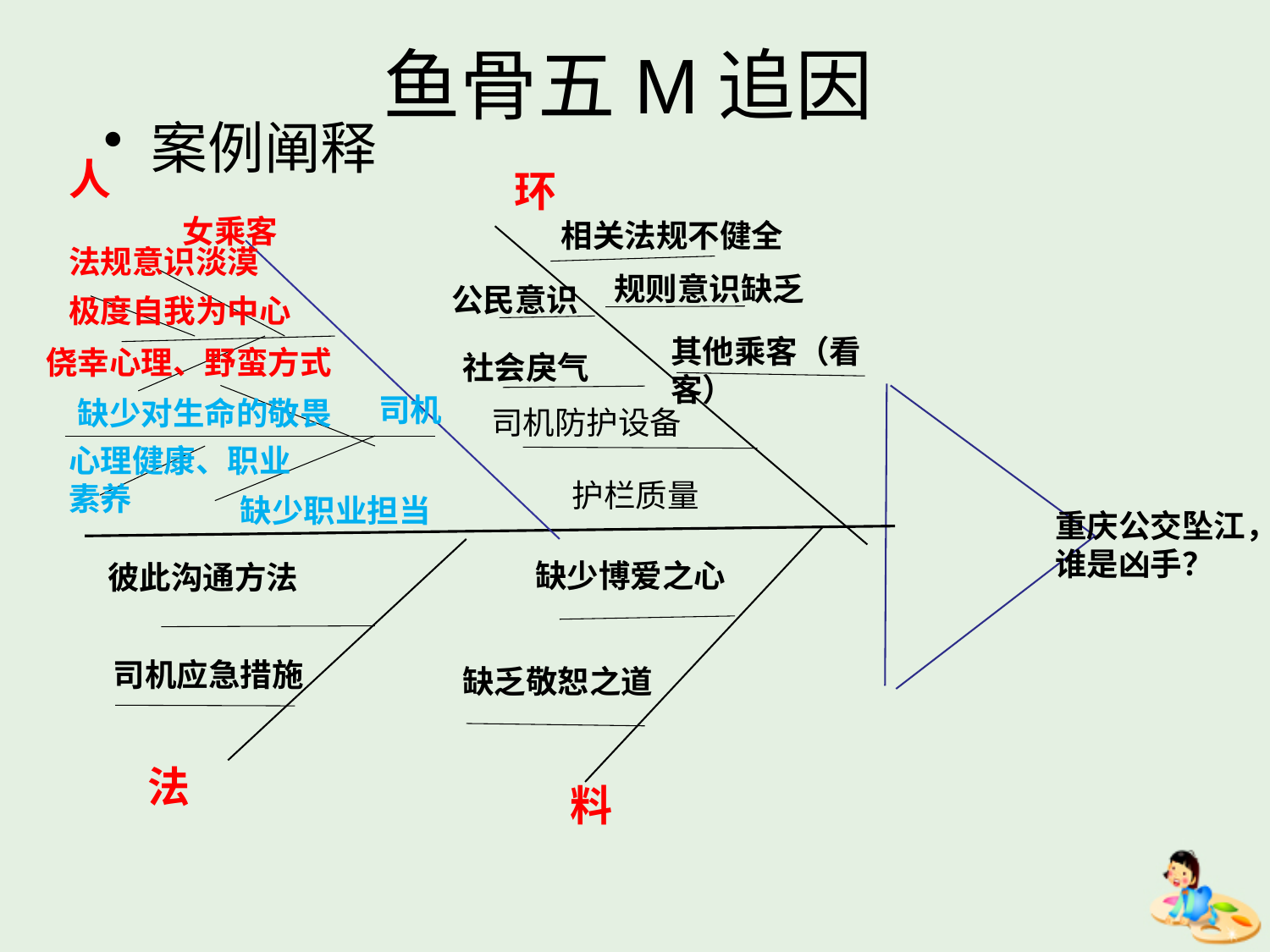

# 鱼骨五M追因
案例阐释
人
环
女乘客
相关法规不健全
法规意识淡漠
规则意识缺乏
公民意识
极度自我为中心
其他乘客（看客）
侥幸心理、野蛮方式
社会戾气
司机
缺少对生命的敬畏
司机防护设备
心理健康、职业素养
护栏质量
缺少职业担当
重庆公交坠江，谁是凶手？
缺少博爱之心
彼此沟通方法
司机应急措施
缺乏敬恕之道
法
料